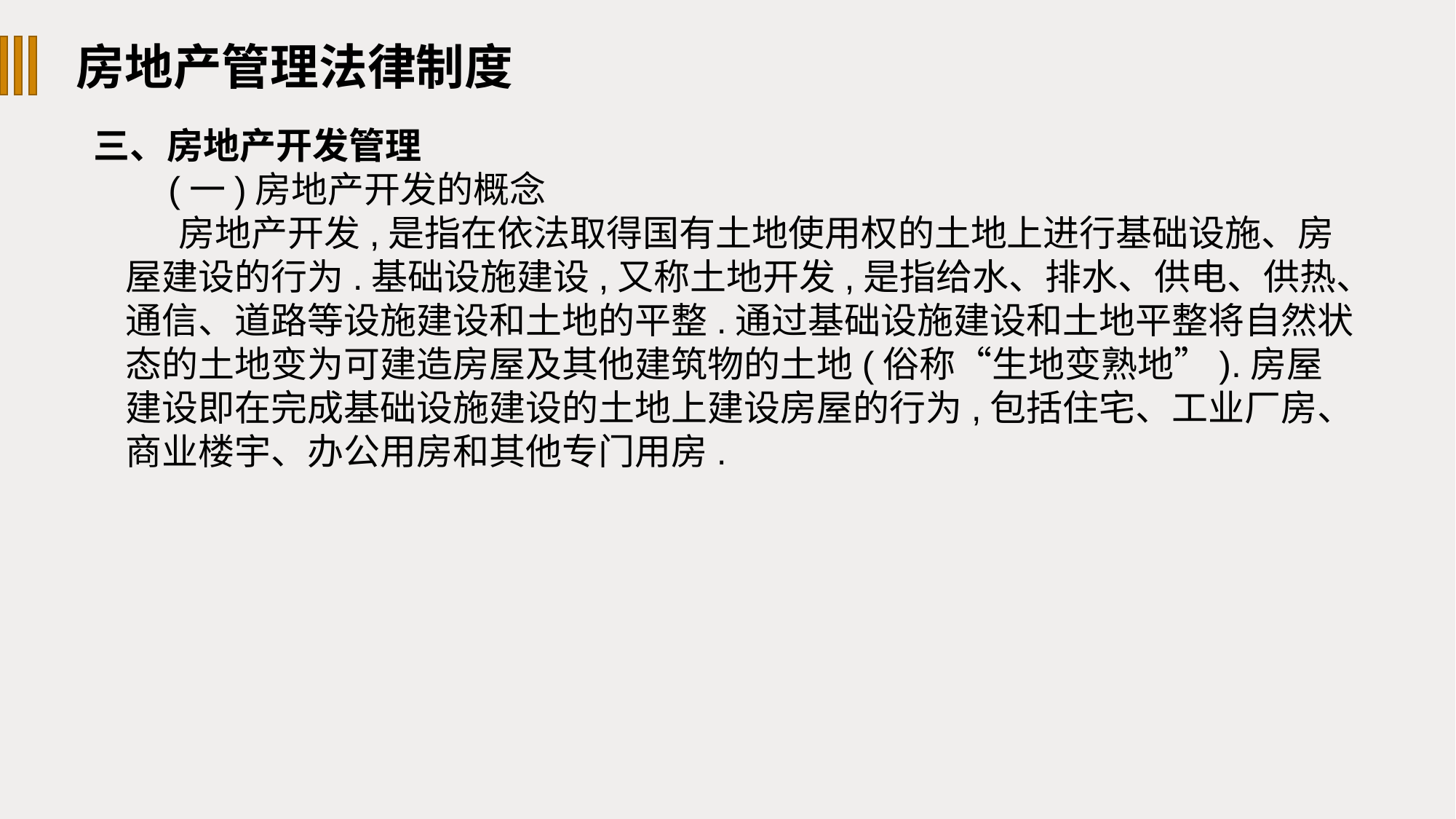

房地产管理法律制度

三、房地产开发管理
(一)房地产开发的概念
房地产开发,是指在依法取得国有土地使用权的土地上进行基础设施、房屋建设的行为.基础设施建设,又称土地开发,是指给水、排水、供电、供热、通信、道路等设施建设和土地的平整.通过基础设施建设和土地平整将自然状态的土地变为可建造房屋及其他建筑物的土地(俗称“生地变熟地”).房屋建设即在完成基础设施建设的土地上建设房屋的行为,包括住宅、工业厂房、商业楼宇、办公用房和其他专门用房.